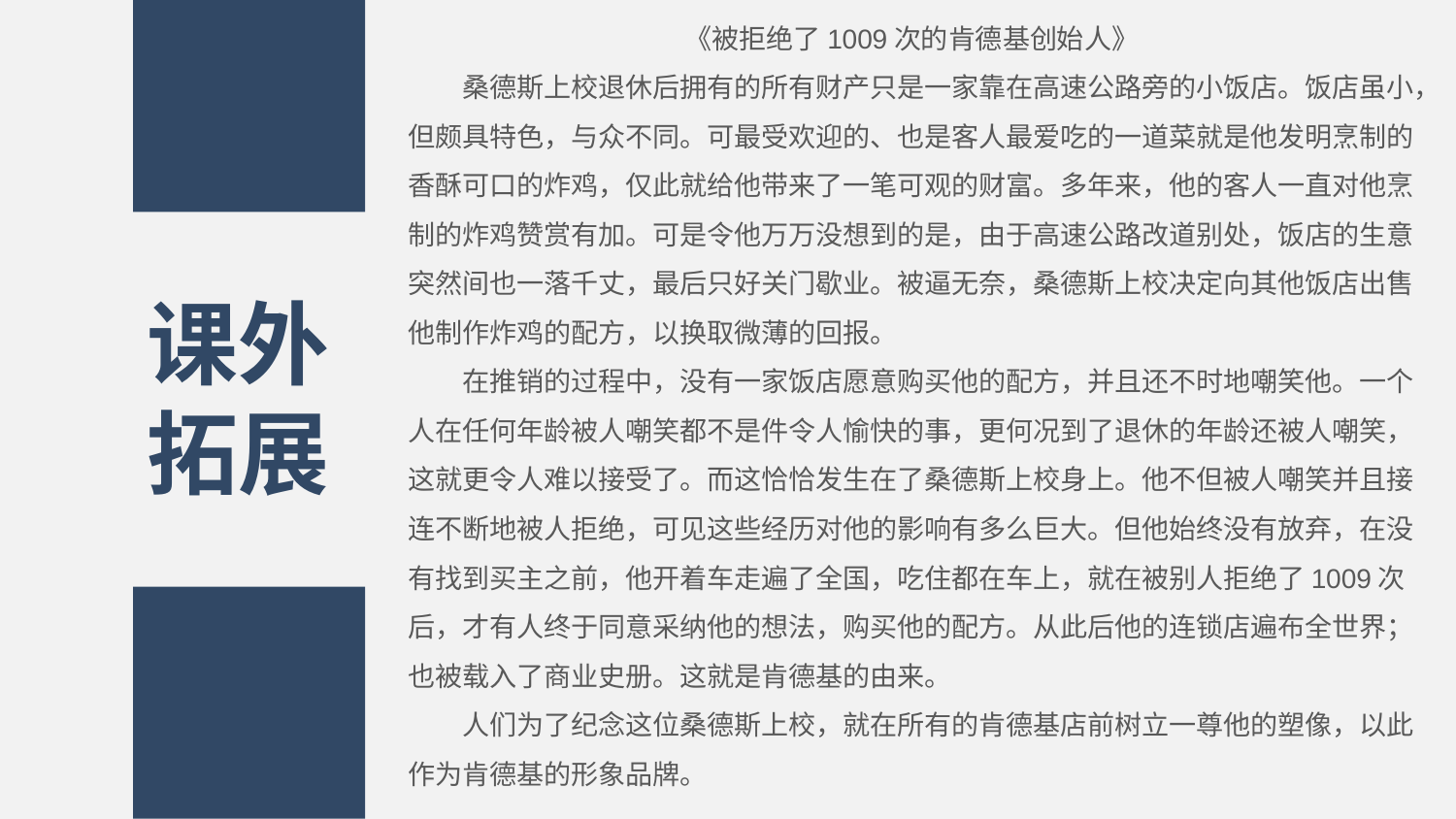

《被拒绝了1009次的肯德基创始人》
桑德斯上校退休后拥有的所有财产只是一家靠在高速公路旁的小饭店。饭店虽小，但颇具特色，与众不同。可最受欢迎的、也是客人最爱吃的一道菜就是他发明烹制的香酥可口的炸鸡，仅此就给他带来了一笔可观的财富。多年来，他的客人一直对他烹制的炸鸡赞赏有加。可是令他万万没想到的是，由于高速公路改道别处，饭店的生意突然间也一落千丈，最后只好关门歇业。被逼无奈，桑德斯上校决定向其他饭店出售他制作炸鸡的配方，以换取微薄的回报。
在推销的过程中，没有一家饭店愿意购买他的配方，并且还不时地嘲笑他。一个人在任何年龄被人嘲笑都不是件令人愉快的事，更何况到了退休的年龄还被人嘲笑，这就更令人难以接受了。而这恰恰发生在了桑德斯上校身上。他不但被人嘲笑并且接连不断地被人拒绝，可见这些经历对他的影响有多么巨大。但他始终没有放弃，在没有找到买主之前，他开着车走遍了全国，吃住都在车上，就在被别人拒绝了1009次后，才有人终于同意采纳他的想法，购买他的配方。从此后他的连锁店遍布全世界；也被载入了商业史册。这就是肯德基的由来。
人们为了纪念这位桑德斯上校，就在所有的肯德基店前树立一尊他的塑像，以此作为肯德基的形象品牌。
课外拓展